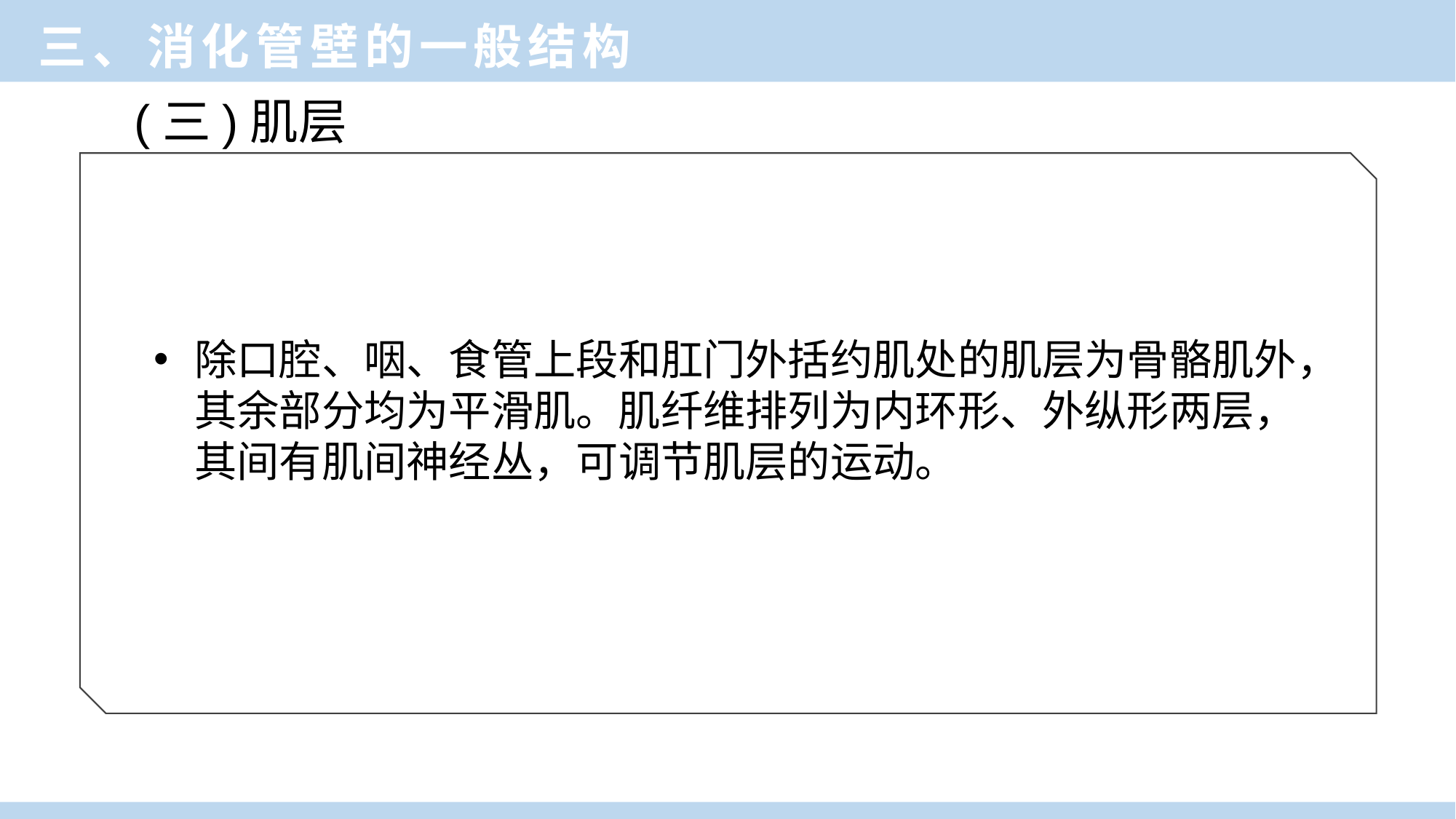

三、消化管壁的一般结构
(三)肌层

除口腔、咽、食管上段和肛门外括约肌处的肌层为骨骼肌外，其余部分均为平滑肌。肌纤维排列为内环形、外纵形两层，其间有肌间神经丛，可调节肌层的运动。